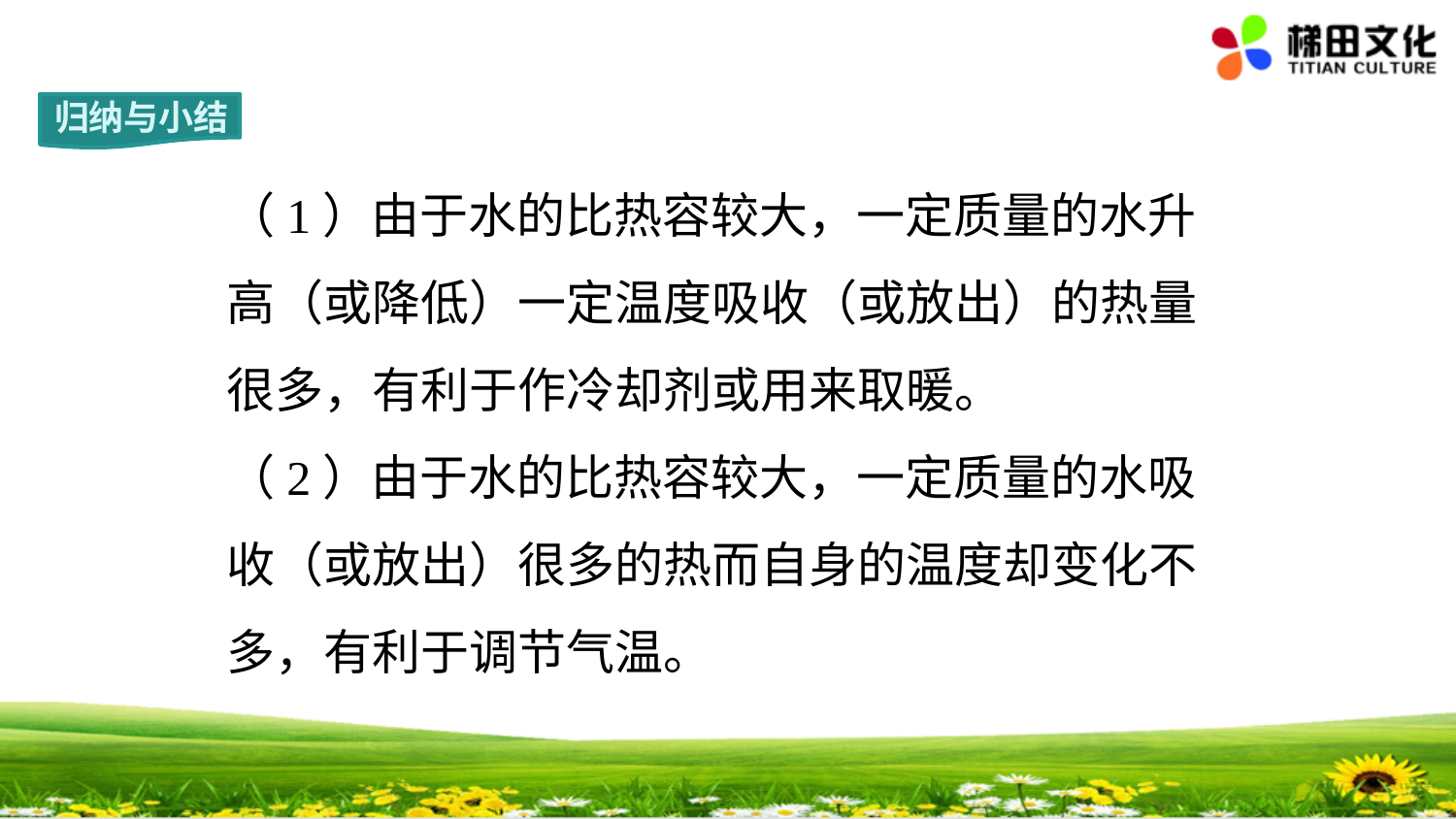

归纳与小结

（1）由于水的比热容较大，一定质量的水升高（或降低）一定温度吸收（或放出）的热量很多，有利于作冷却剂或用来取暖。
（2）由于水的比热容较大，一定质量的水吸收（或放出）很多的热而自身的温度却变化不多，有利于调节气温。